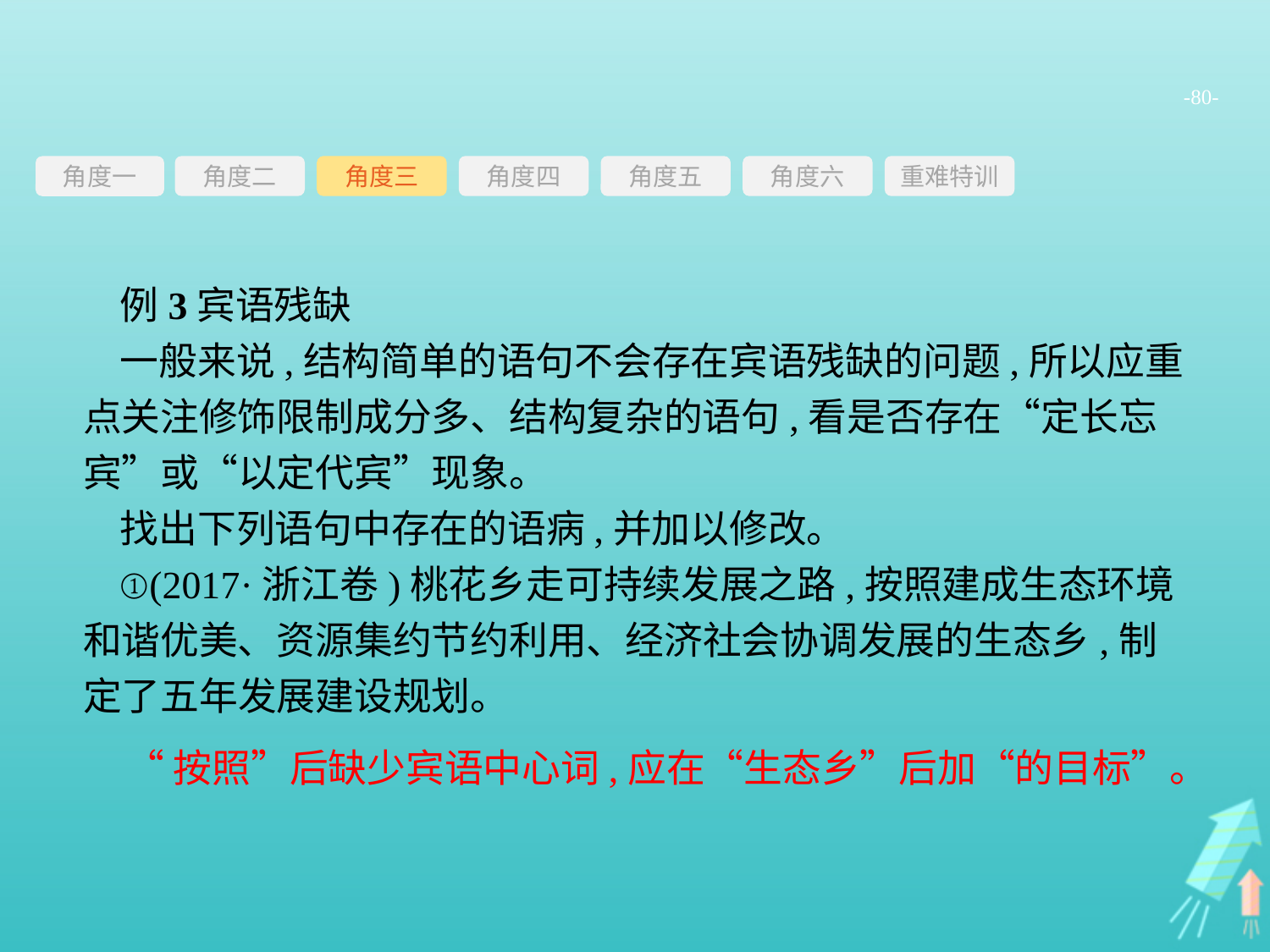

-80-
角度三
角度四
角度五
角度六
重难特训
角度二
角度一
例3宾语残缺
一般来说,结构简单的语句不会存在宾语残缺的问题,所以应重点关注修饰限制成分多、结构复杂的语句,看是否存在“定长忘宾”或“以定代宾”现象。
找出下列语句中存在的语病,并加以修改。
①(2017·浙江卷)桃花乡走可持续发展之路,按照建成生态环境和谐优美、资源集约节约利用、经济社会协调发展的生态乡,制定了五年发展建设规划。
“按照”后缺少宾语中心词,应在“生态乡”后加“的目标”。